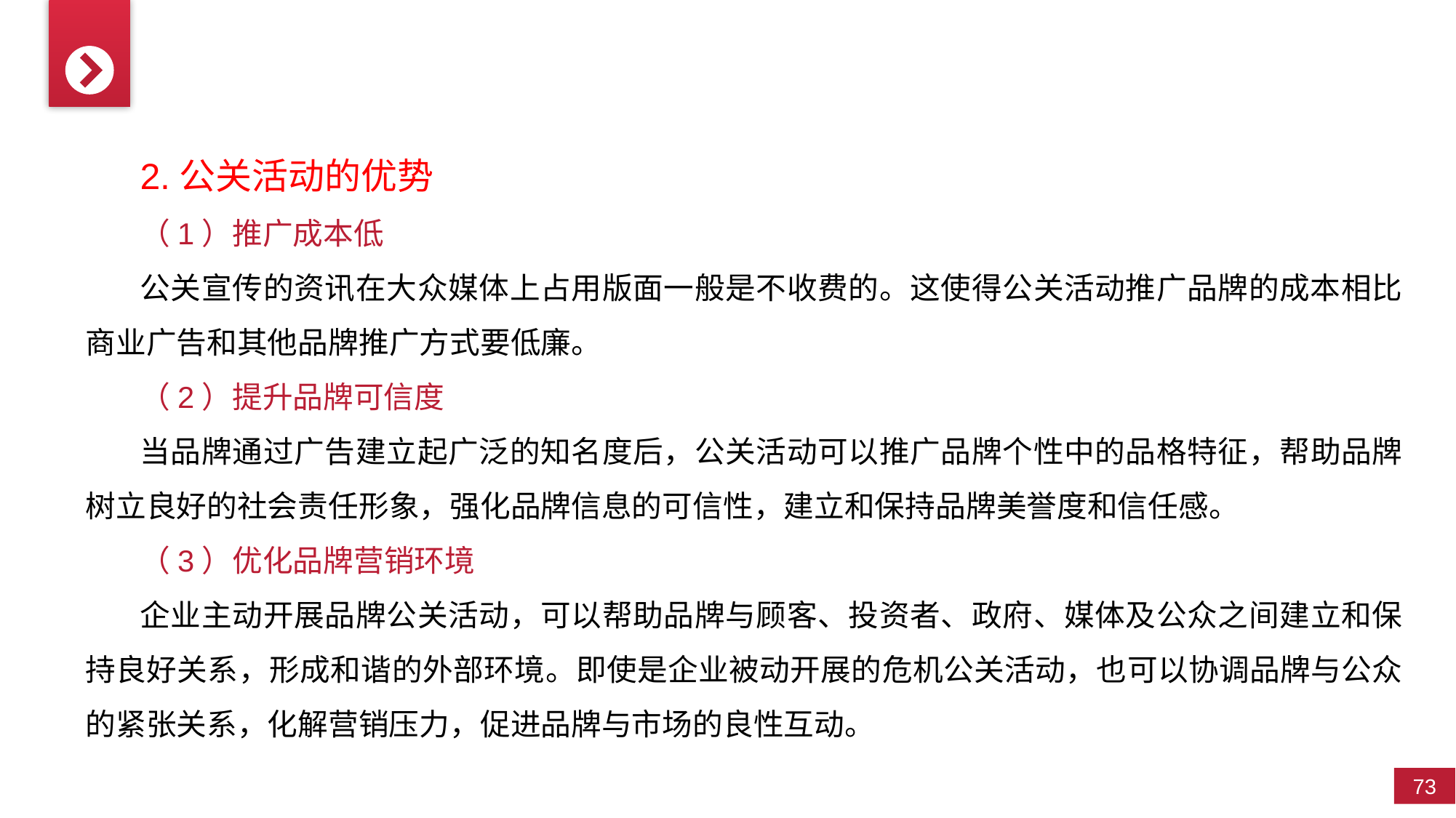

2.公关活动的优势
（1）推广成本低
公关宣传的资讯在大众媒体上占用版面一般是不收费的。这使得公关活动推广品牌的成本相比商业广告和其他品牌推广方式要低廉。
（2）提升品牌可信度
当品牌通过广告建立起广泛的知名度后，公关活动可以推广品牌个性中的品格特征，帮助品牌树立良好的社会责任形象，强化品牌信息的可信性，建立和保持品牌美誉度和信任感。
（3）优化品牌营销环境
企业主动开展品牌公关活动，可以帮助品牌与顾客、投资者、政府、媒体及公众之间建立和保持良好关系，形成和谐的外部环境。即使是企业被动开展的危机公关活动，也可以协调品牌与公众的紧张关系，化解营销压力，促进品牌与市场的良性互动。